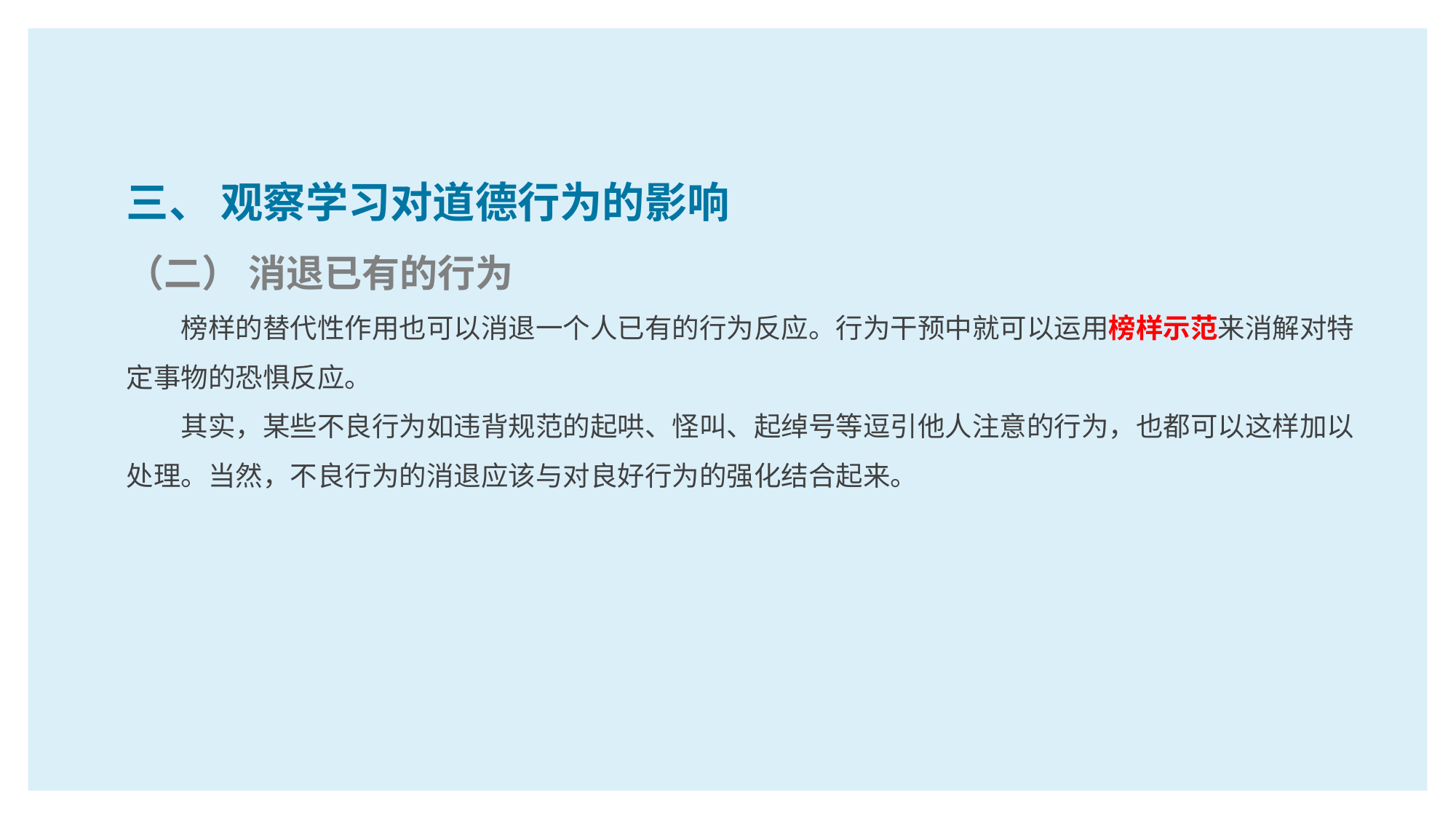

三、 观察学习对道德行为的影响
（二） 消退已有的行为
榜样的替代性作用也可以消退一个人已有的行为反应。行为干预中就可以运用榜样示范来消解对特定事物的恐惧反应。
其实，某些不良行为如违背规范的起哄、怪叫、起绰号等逗引他人注意的行为，也都可以这样加以处理。当然，不良行为的消退应该与对良好行为的强化结合起来。